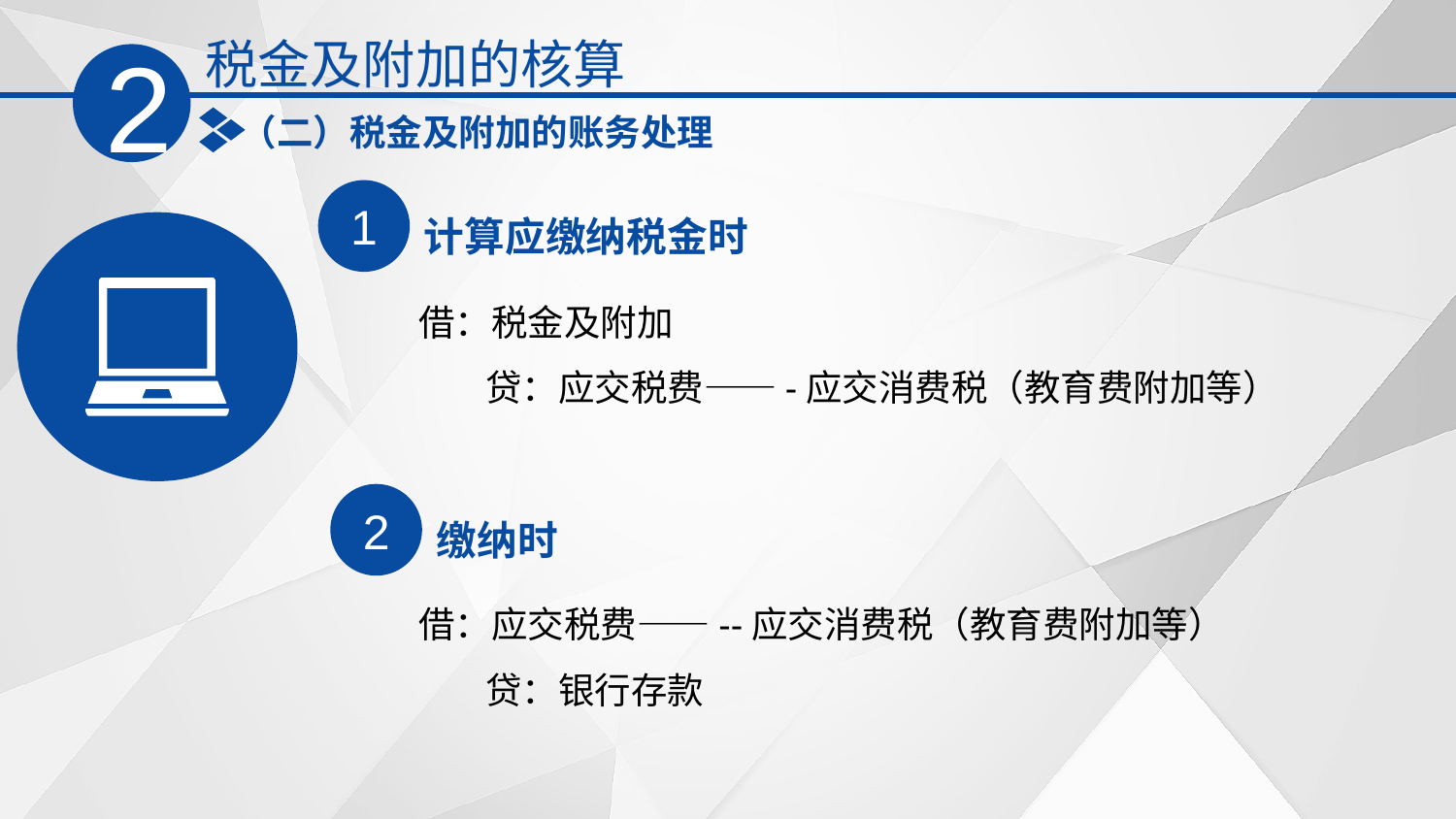

税金及附加的核算
2

（二）税金及附加的账务处理

1
计算应缴纳税金时

借：税金及附加
       贷：应交税费——-应交消费税（教育费附加等）
2
缴纳时
借：应交税费——--应交消费税（教育费附加等）
       贷：银行存款